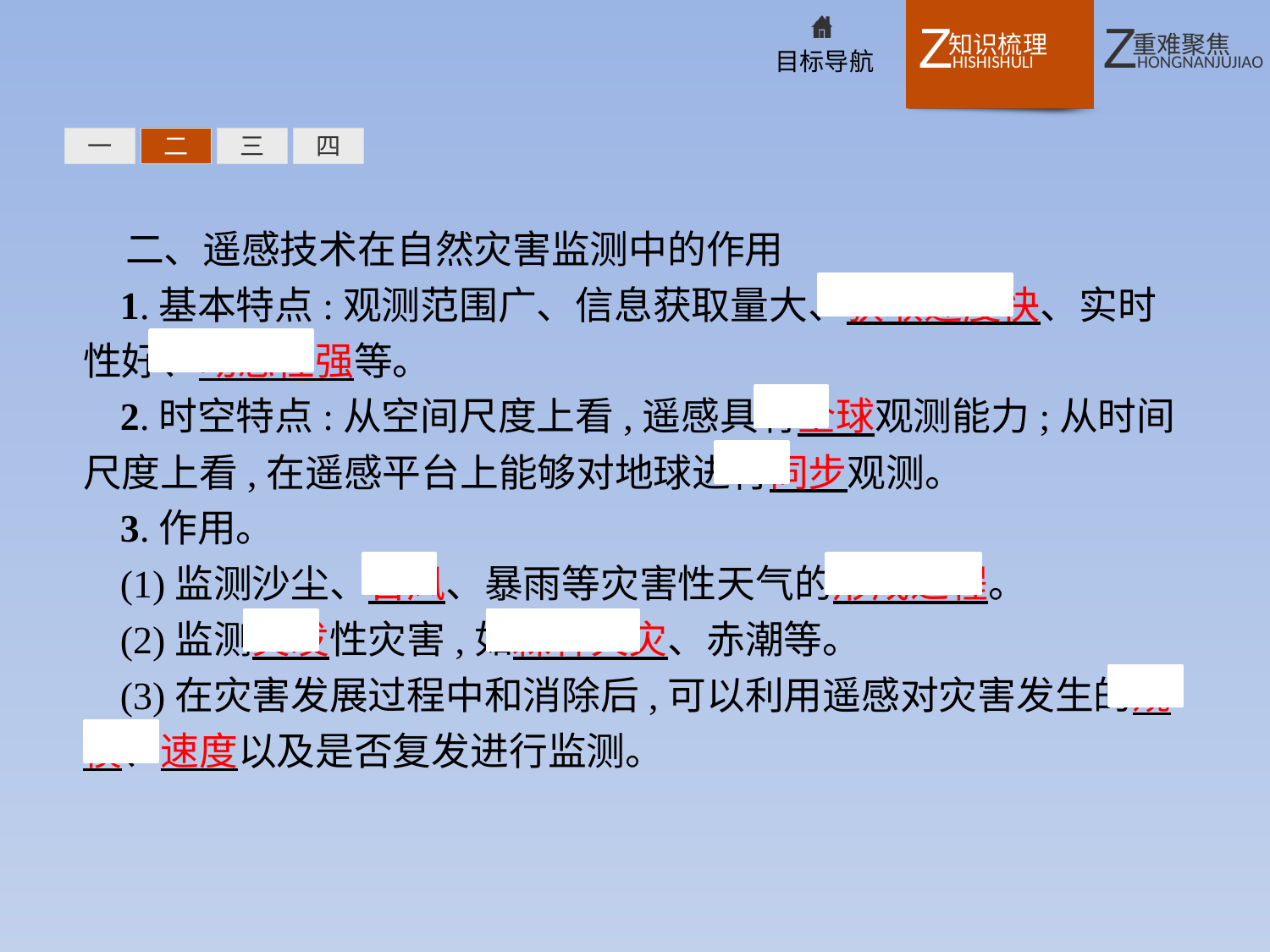

一
二
三
四
二、遥感技术在自然灾害监测中的作用
1.基本特点:观测范围广、信息获取量大、获取速度快、实时性好、动态性强等。
2.时空特点:从空间尺度上看,遥感具有全球观测能力;从时间尺度上看,在遥感平台上能够对地球进行同步观测。
3.作用。
(1)监测沙尘、台风、暴雨等灾害性天气的形成过程。
(2)监测突发性灾害,如森林火灾、赤潮等。
(3)在灾害发展过程中和消除后,可以利用遥感对灾害发生的规模、速度以及是否复发进行监测。